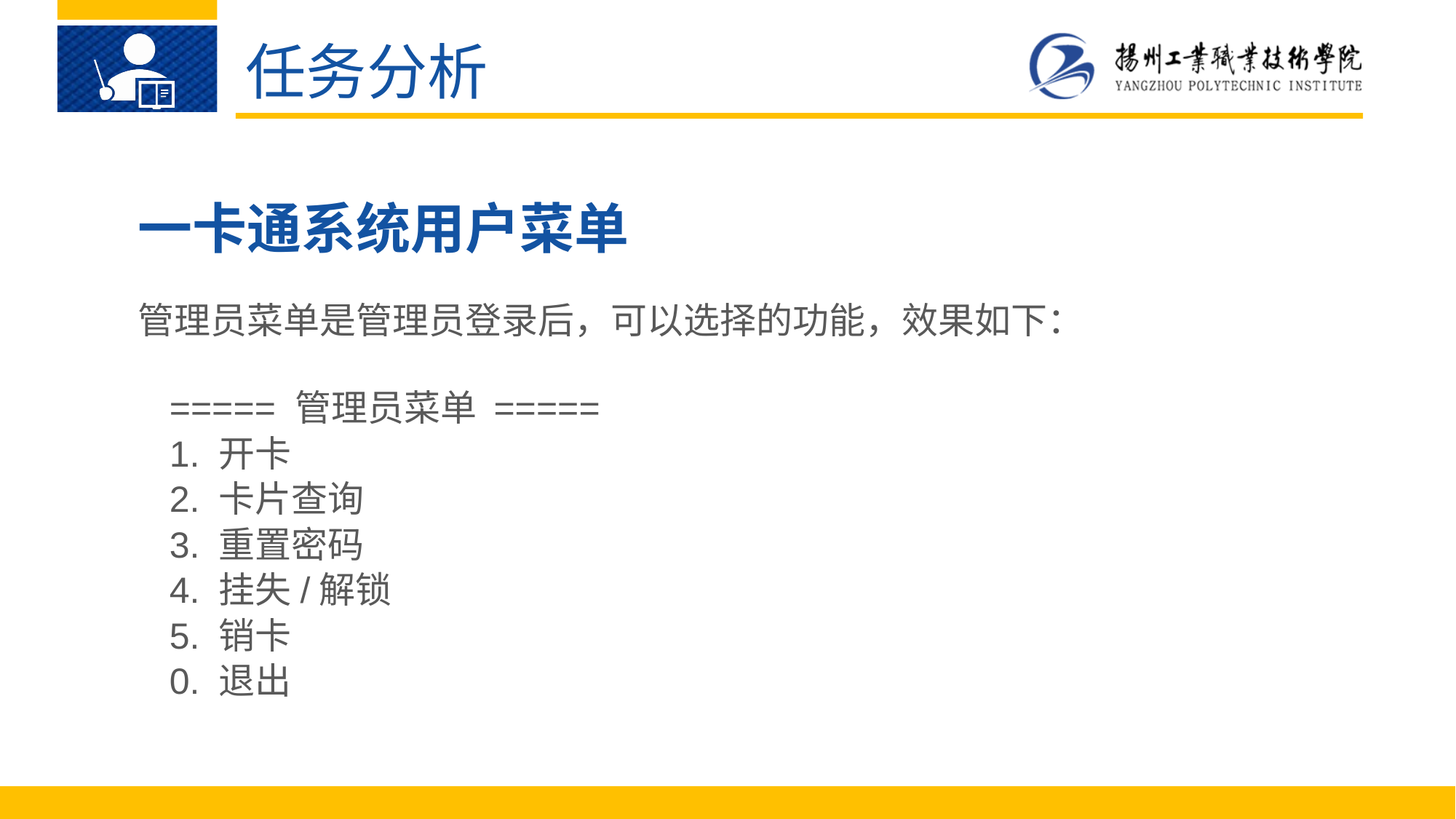

任务分析
一卡通系统用户菜单
管理员菜单是管理员登录后，可以选择的功能，效果如下：

===== 管理员菜单 =====
1. 开卡
2. 卡片查询
3. 重置密码
4. 挂失/解锁
5. 销卡
0. 退出